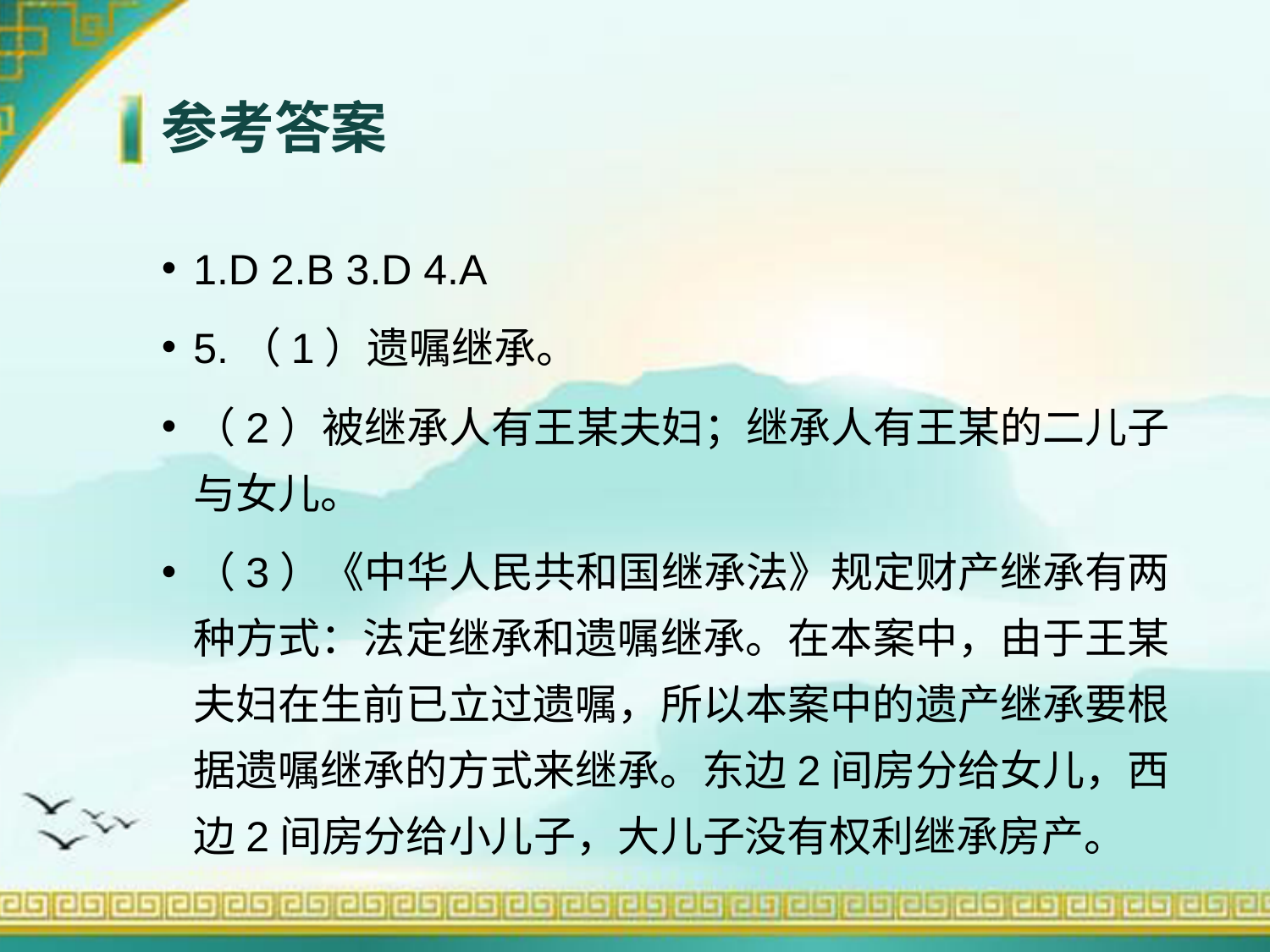

# 参考答案
1.D 2.B 3.D 4.A
5.（1）遗嘱继承。
（2）被继承人有王某夫妇；继承人有王某的二儿子与女儿。
（3）《中华人民共和国继承法》规定财产继承有两种方式：法定继承和遗嘱继承。在本案中，由于王某夫妇在生前已立过遗嘱，所以本案中的遗产继承要根据遗嘱继承的方式来继承。东边2间房分给女儿，西边2间房分给小儿子，大儿子没有权利继承房产。